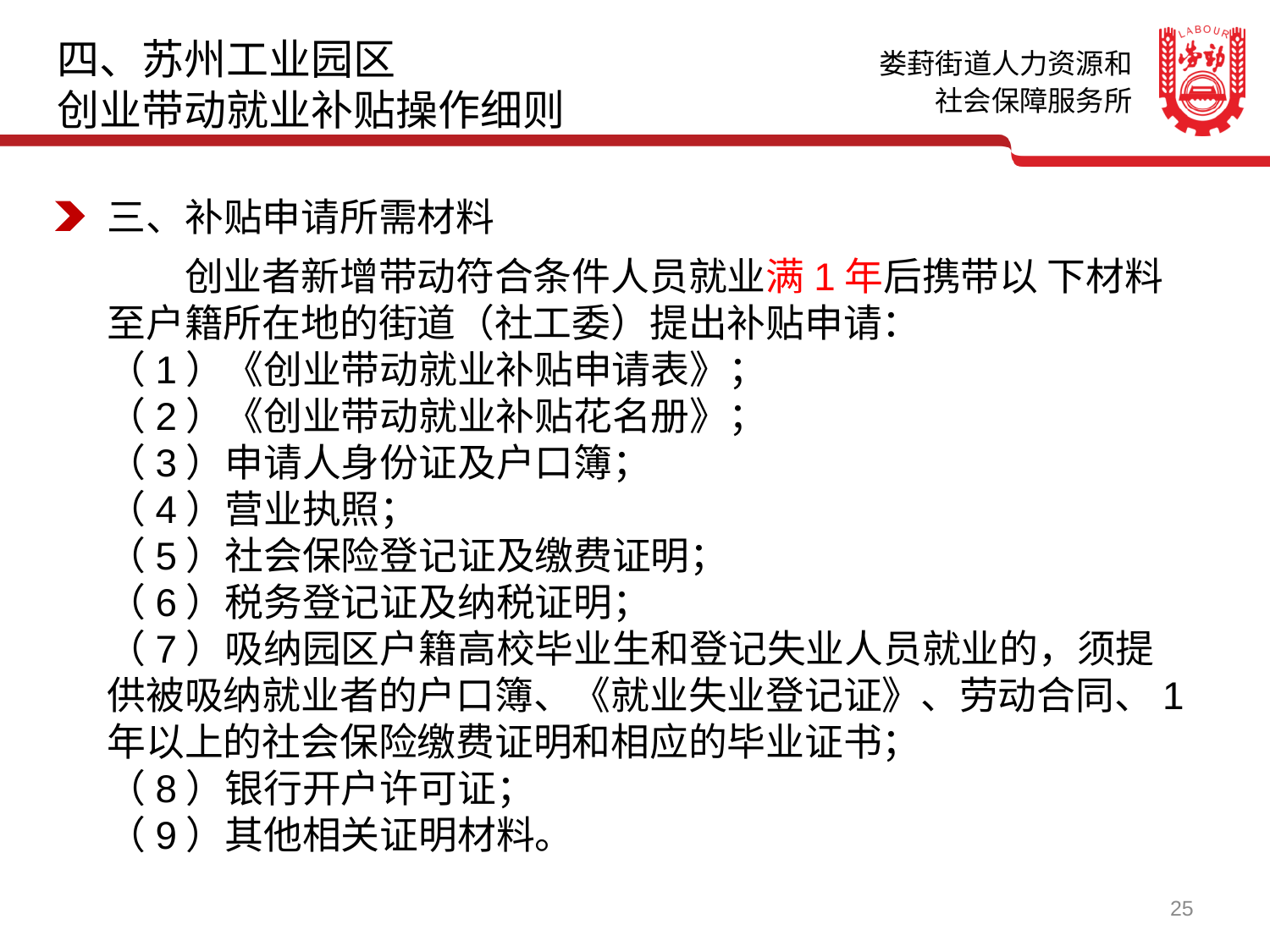

四、苏州工业园区
创业带动就业补贴操作细则
三、补贴申请所需材料

　　创业者新增带动符合条件人员就业满1年后携带以 下材料至户籍所在地的街道（社工委）提出补贴申请：
（1）《创业带动就业补贴申请表》；
（2）《创业带动就业补贴花名册》；
（3）申请人身份证及户口簿；
（4）营业执照；
（5）社会保险登记证及缴费证明；
（6）税务登记证及纳税证明；
（7）吸纳园区户籍高校毕业生和登记失业人员就业的，须提供被吸纳就业者的户口簿、《就业失业登记证》、劳动合同、1年以上的社会保险缴费证明和相应的毕业证书；
（8）银行开户许可证；
（9）其他相关证明材料。
25